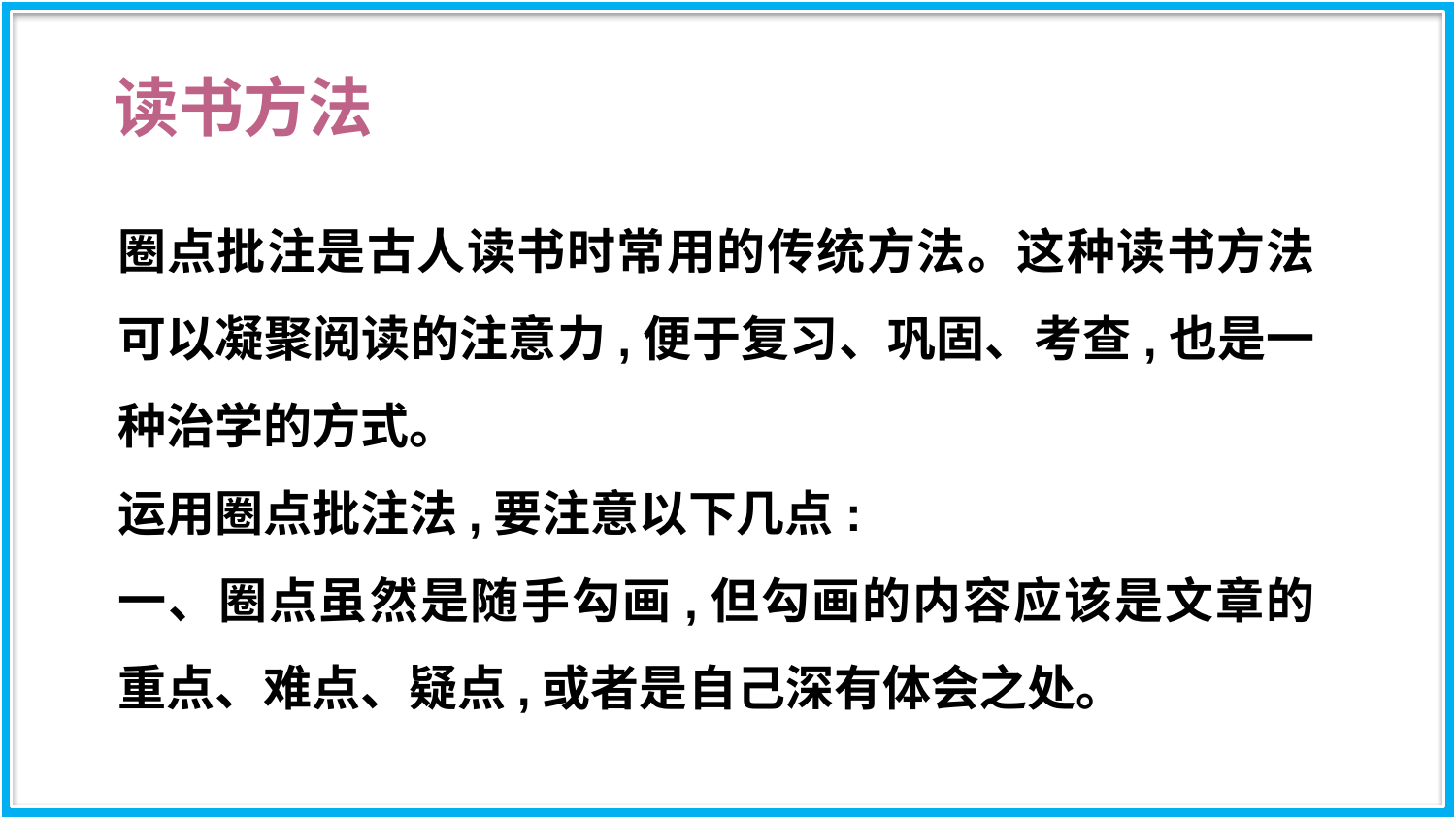

读书方法
圈点批注是古人读书时常用的传统方法。这种读书方法可以凝聚阅读的注意力,便于复习、巩固、考查,也是一种治学的方式。
运用圈点批注法,要注意以下几点:
一、圈点虽然是随手勾画,但勾画的内容应该是文章的重点、难点、疑点,或者是自己深有体会之处。